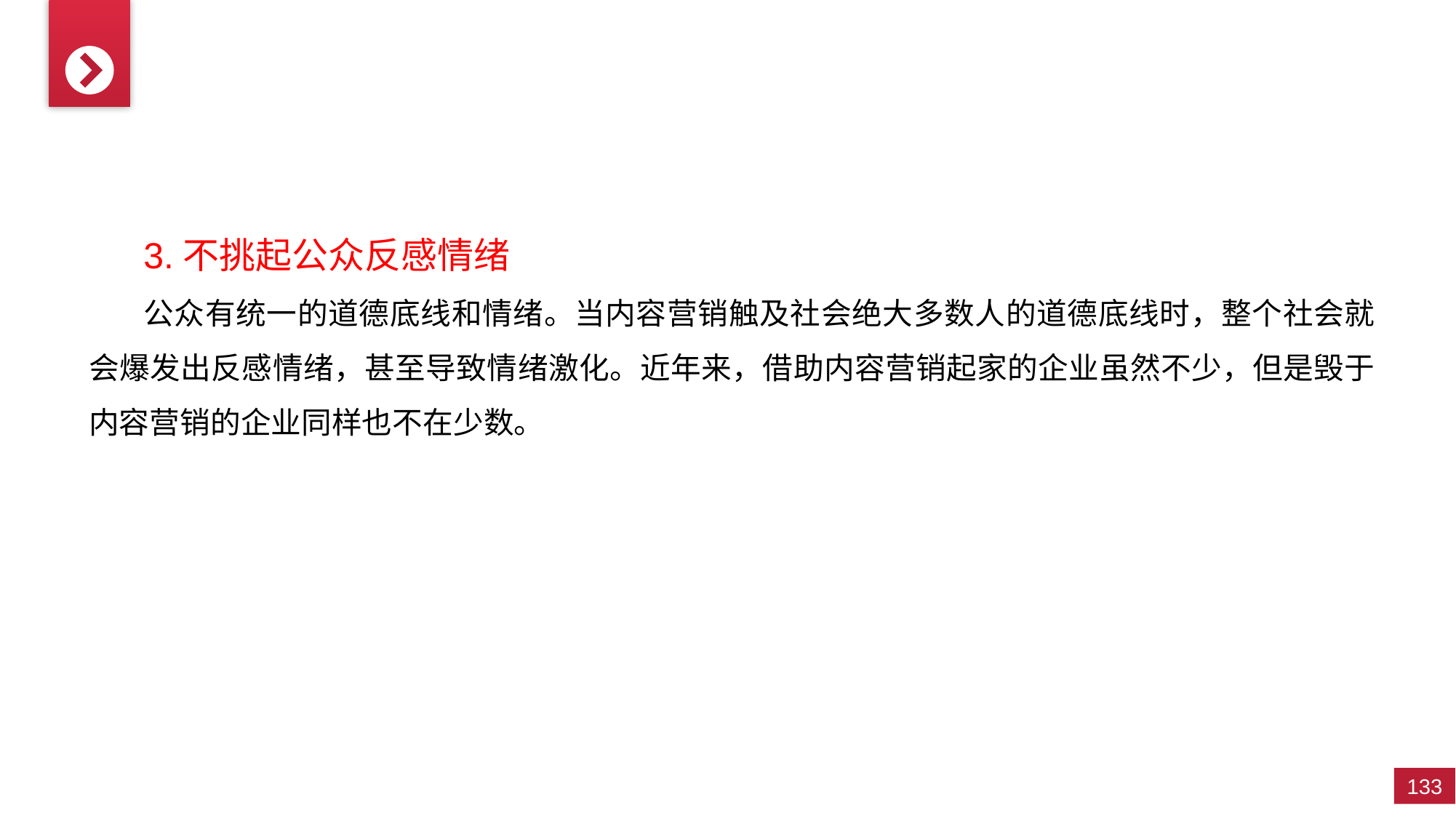

3.不挑起公众反感情绪
公众有统一的道德底线和情绪。当内容营销触及社会绝大多数人的道德底线时，整个社会就会爆发出反感情绪，甚至导致情绪激化。近年来，借助内容营销起家的企业虽然不少，但是毁于内容营销的企业同样也不在少数。